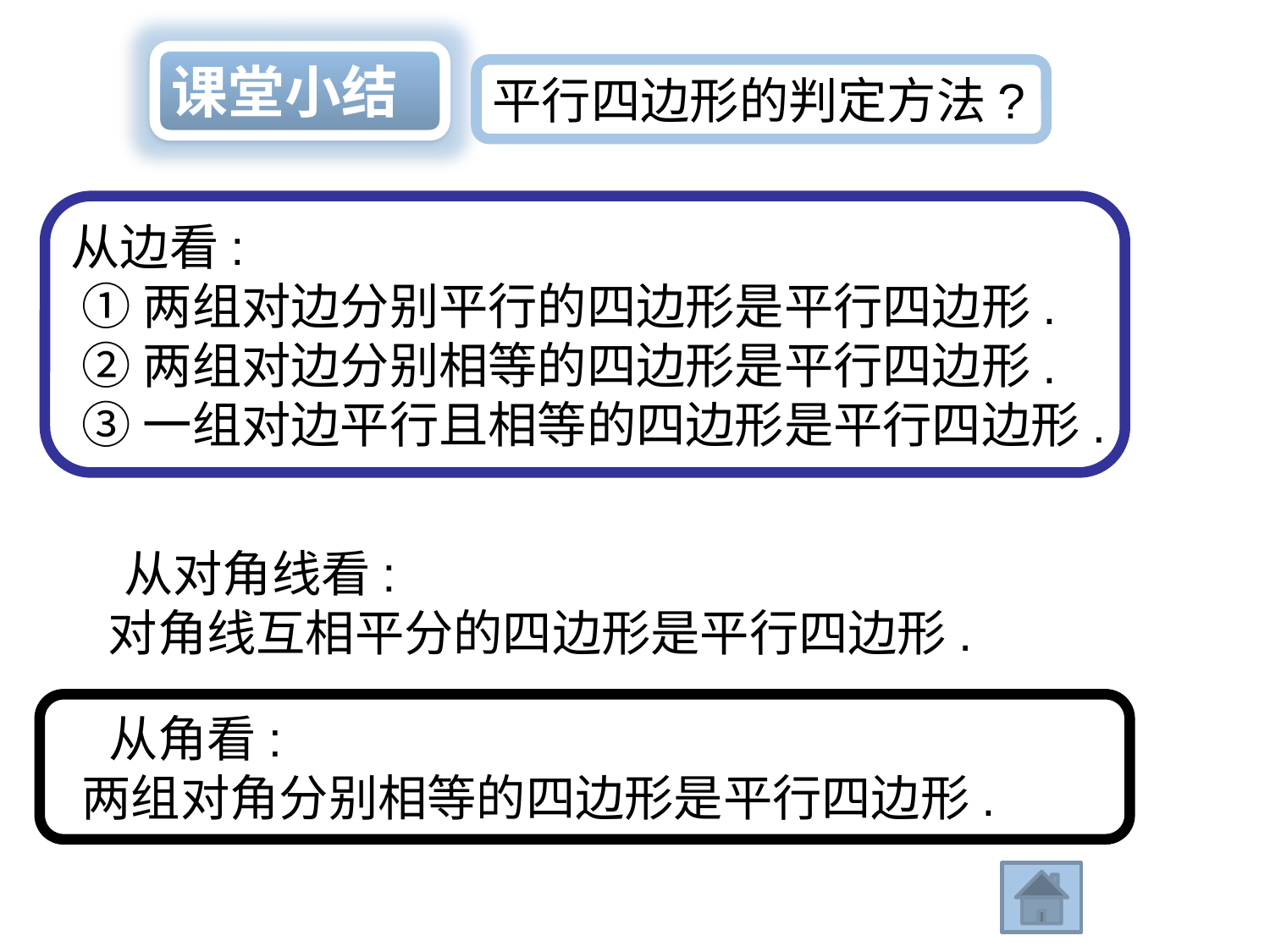

课堂小结
平行四边形的判定方法?
从边看:
 ①两组对边分别平行的四边形是平行四边形.
 ②两组对边分别相等的四边形是平行四边形.
 ③一组对边平行且相等的四边形是平行四边形.
　从对角线看:
  对角线互相平分的四边形是平行四边形.
　从角看:
 两组对角分别相等的四边形是平行四边形.